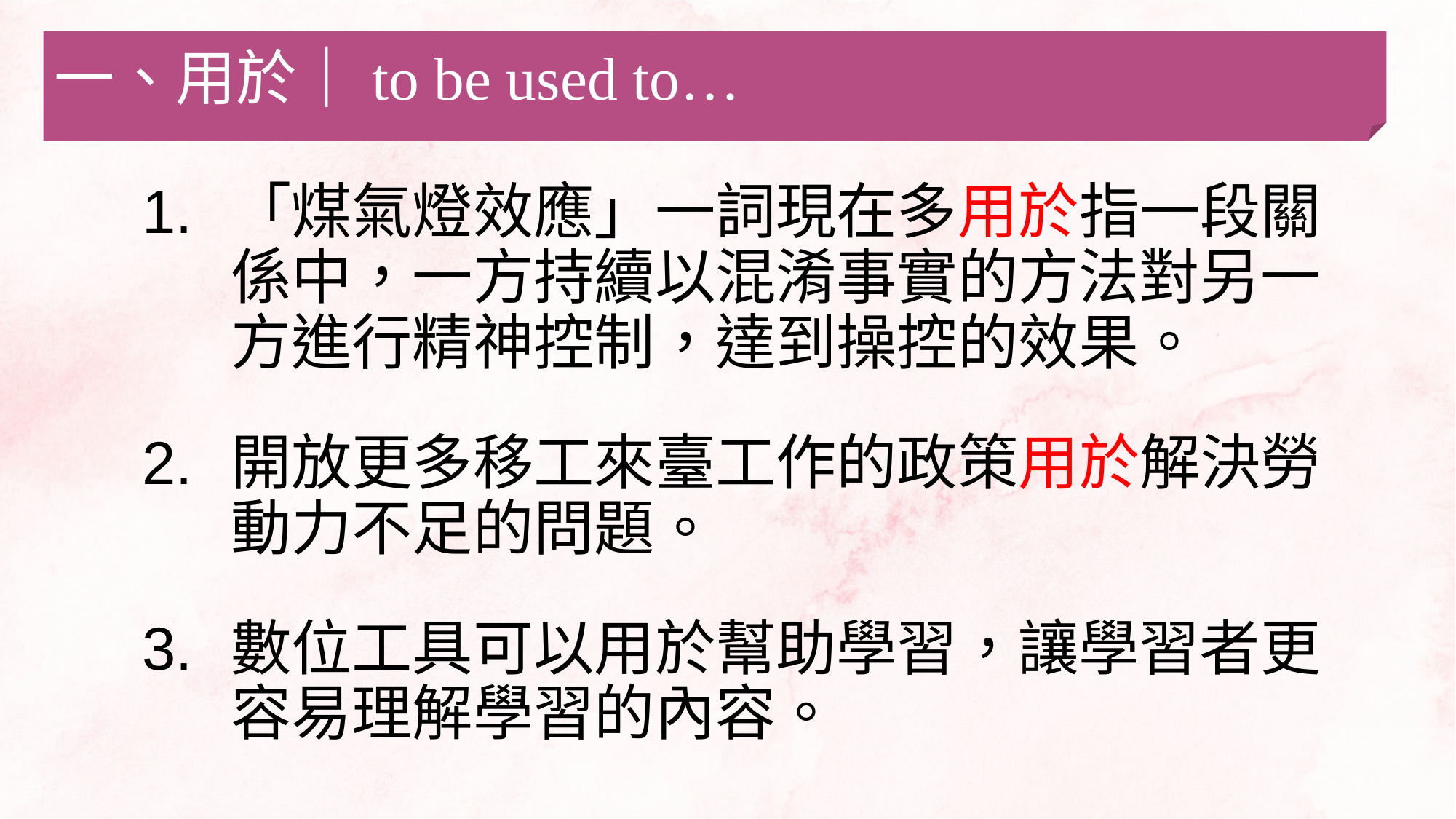

一、用於｜to be used to…
「煤氣燈效應」一詞現在多用於指一段關係中，一方持續以混淆事實的方法對另一方進行精神控制，達到操控的效果。
開放更多移工來臺工作的政策用於解決勞動力不足的問題。
數位工具可以用於幫助學習，讓學習者更容易理解學習的內容。